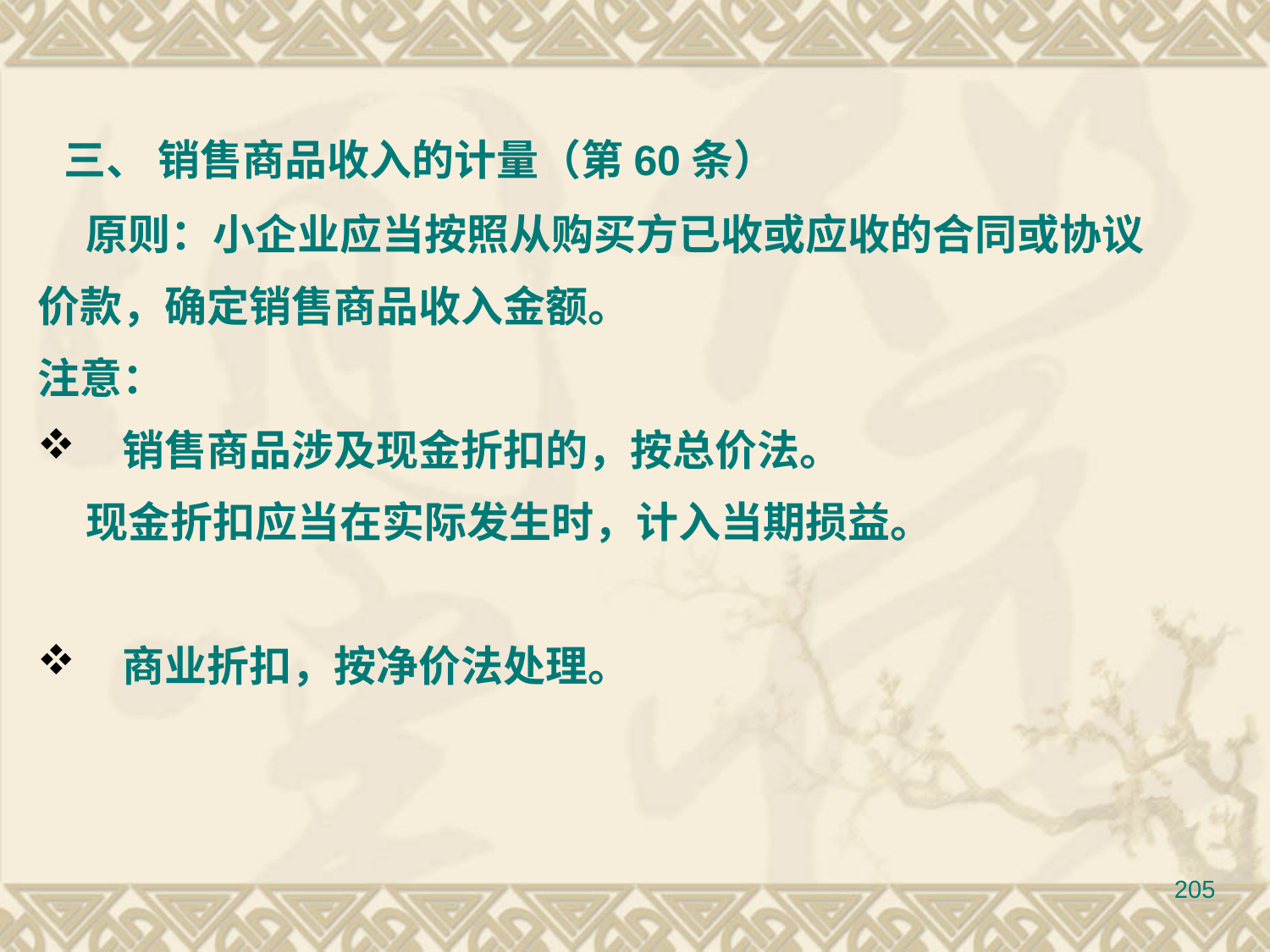

三、 销售商品收入的计量（第60条）
    原则：小企业应当按照从购买方已收或应收的合同或协议
价款，确定销售商品收入金额。
注意：
 销售商品涉及现金折扣的，按总价法。
    现金折扣应当在实际发生时，计入当期损益。

 商业折扣，按净价法处理。

205